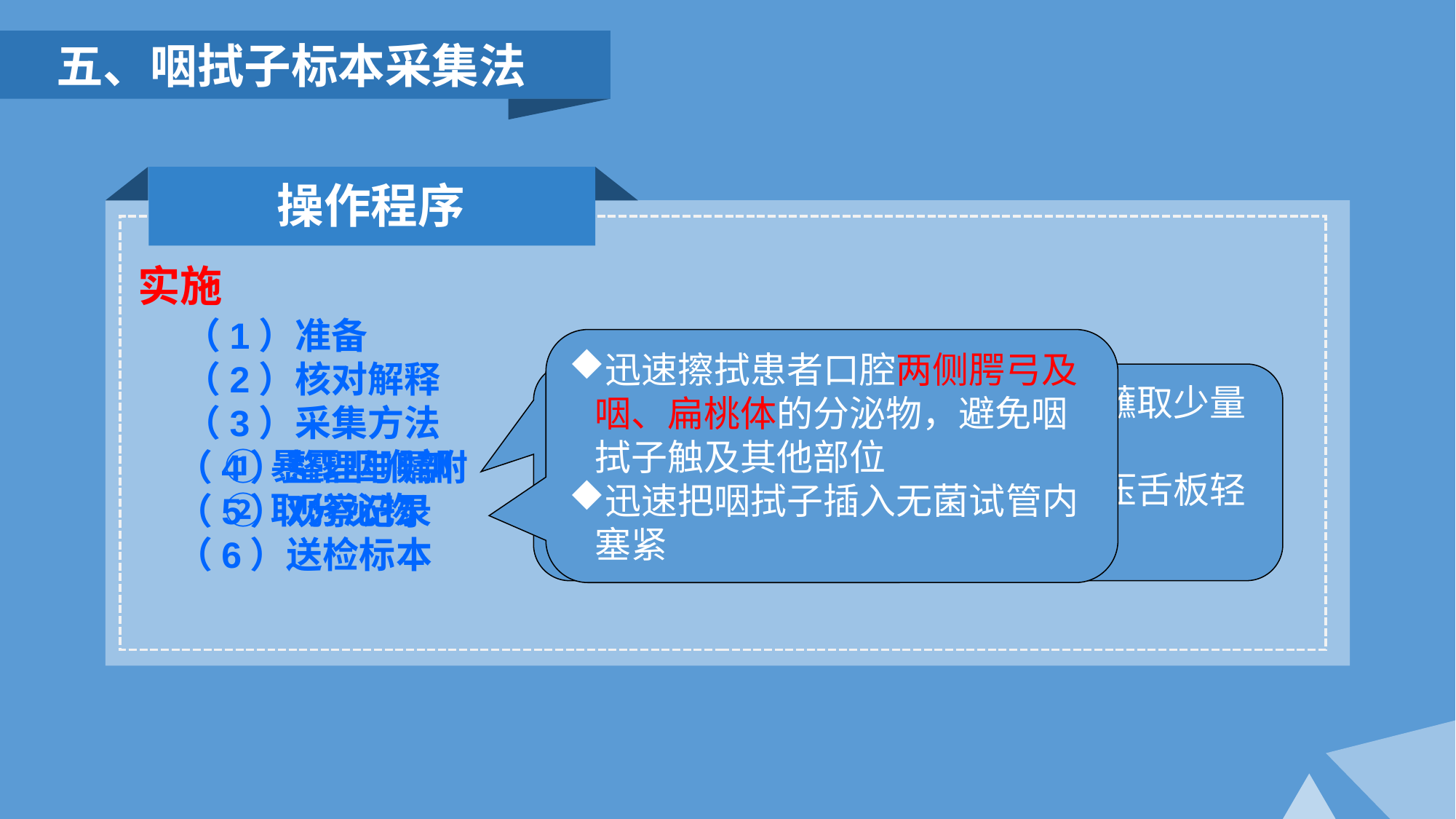

五、咽拭子标本采集法

操作程序

实施

（1）准备
（2）核对解释
（3）采集方法
     ①暴露咽喉部
     ②取分泌物
迅速擦拭患者口腔两侧腭弓及咽、扁桃体的分泌物，避免咽拭子触及其他部位
迅速把咽拭子插入无菌试管内塞紧
患者用清水漱口，取出无菌拭子蘸取少量无菌生理盐水
嘱患者张口发“啊”的声音，用压舌板轻压舌部，暴露咽喉部
（4）整理与嘱咐
（5）观察记录
（6）送检标本